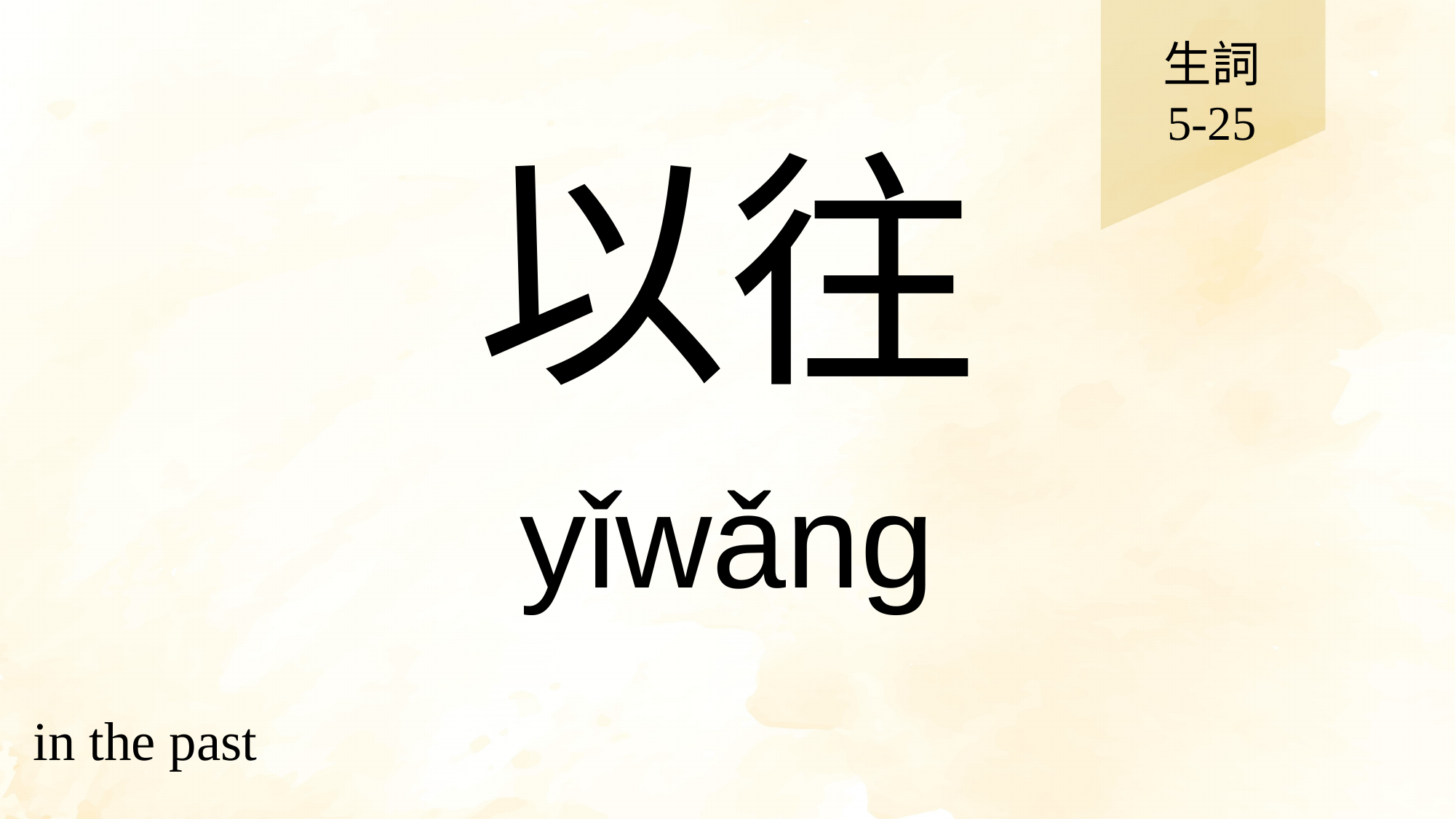

生詞
5-25
# 以往
yǐwǎng
in the past